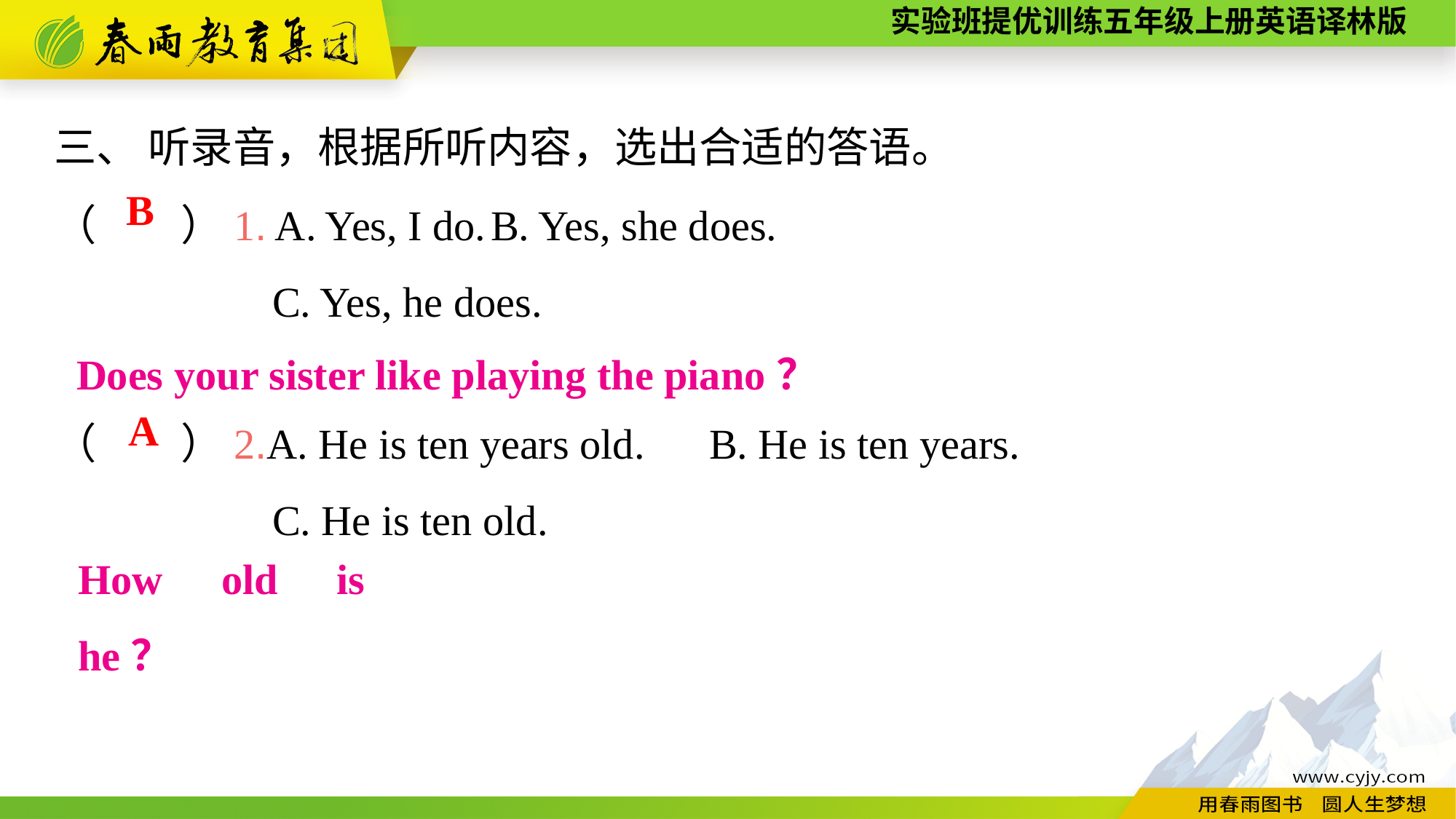

三、 听录音，根据所听内容，选出合适的答语。

（　　）1. A. Yes, I do.	B. Yes, she does.
		C. Yes, he does.

（　　）2.A. He is ten years old.	B. He is ten years.
		C. He is ten old.
B
Does your sister like playing the piano？
A
How old is he？